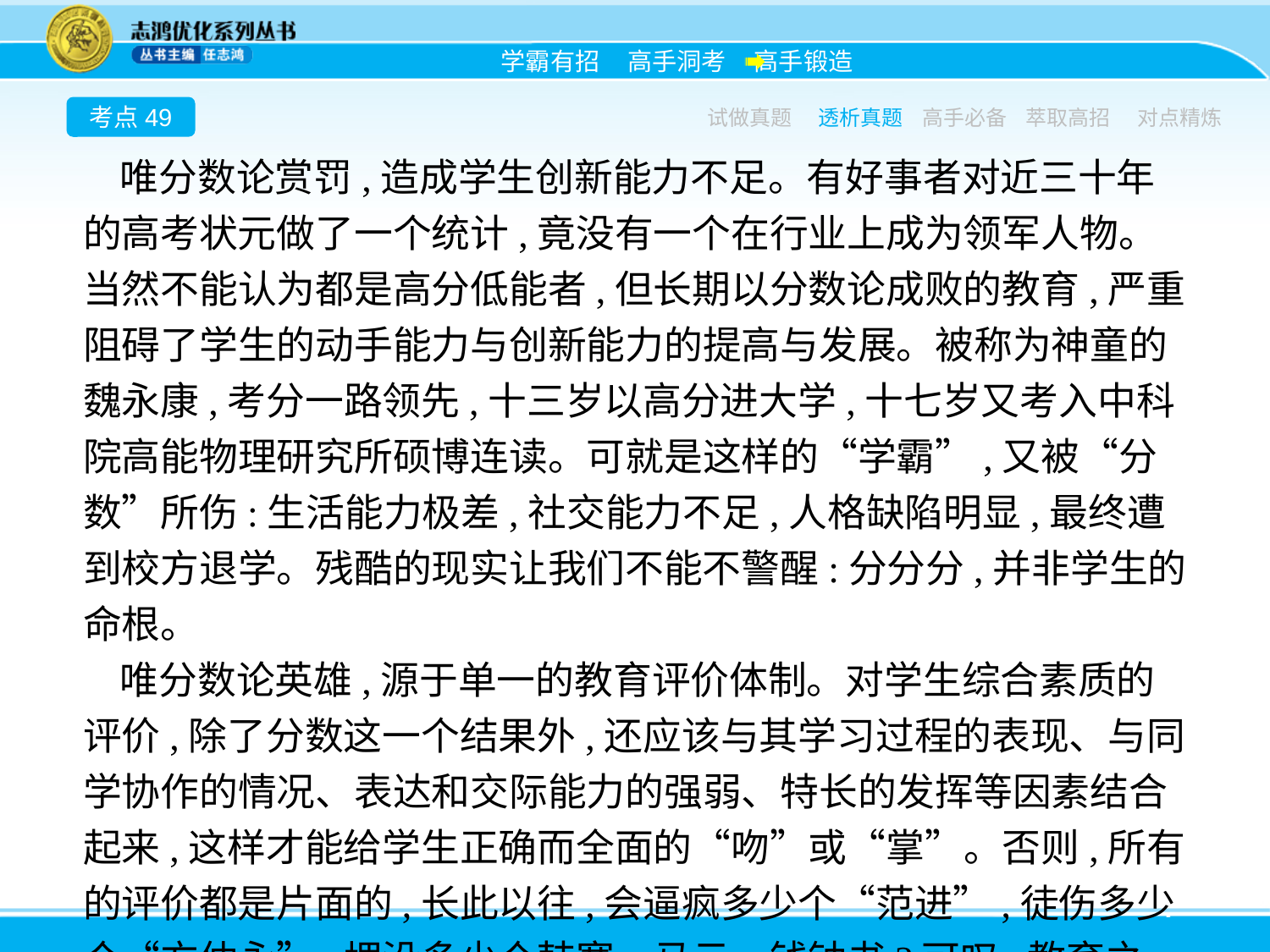

考点49
试做真题
透析真题
高手必备
萃取高招
对点精炼
唯分数论赏罚,造成学生创新能力不足。有好事者对近三十年的高考状元做了一个统计,竟没有一个在行业上成为领军人物。当然不能认为都是高分低能者,但长期以分数论成败的教育,严重阻碍了学生的动手能力与创新能力的提高与发展。被称为神童的魏永康,考分一路领先,十三岁以高分进大学,十七岁又考入中科院高能物理研究所硕博连读。可就是这样的“学霸”,又被“分数”所伤:生活能力极差,社交能力不足,人格缺陷明显,最终遭到校方退学。残酷的现实让我们不能不警醒:分分分,并非学生的命根。
唯分数论英雄,源于单一的教育评价体制。对学生综合素质的评价,除了分数这一个结果外,还应该与其学习过程的表现、与同学协作的情况、表达和交际能力的强弱、特长的发挥等因素结合起来,这样才能给学生正确而全面的“吻”或“掌”。否则,所有的评价都是片面的,长此以往,会逼疯多少个“范进”,徒伤多少个“方仲永”,埋没多少个韩寒、马云、钱钟书?可叹,教育之殇!